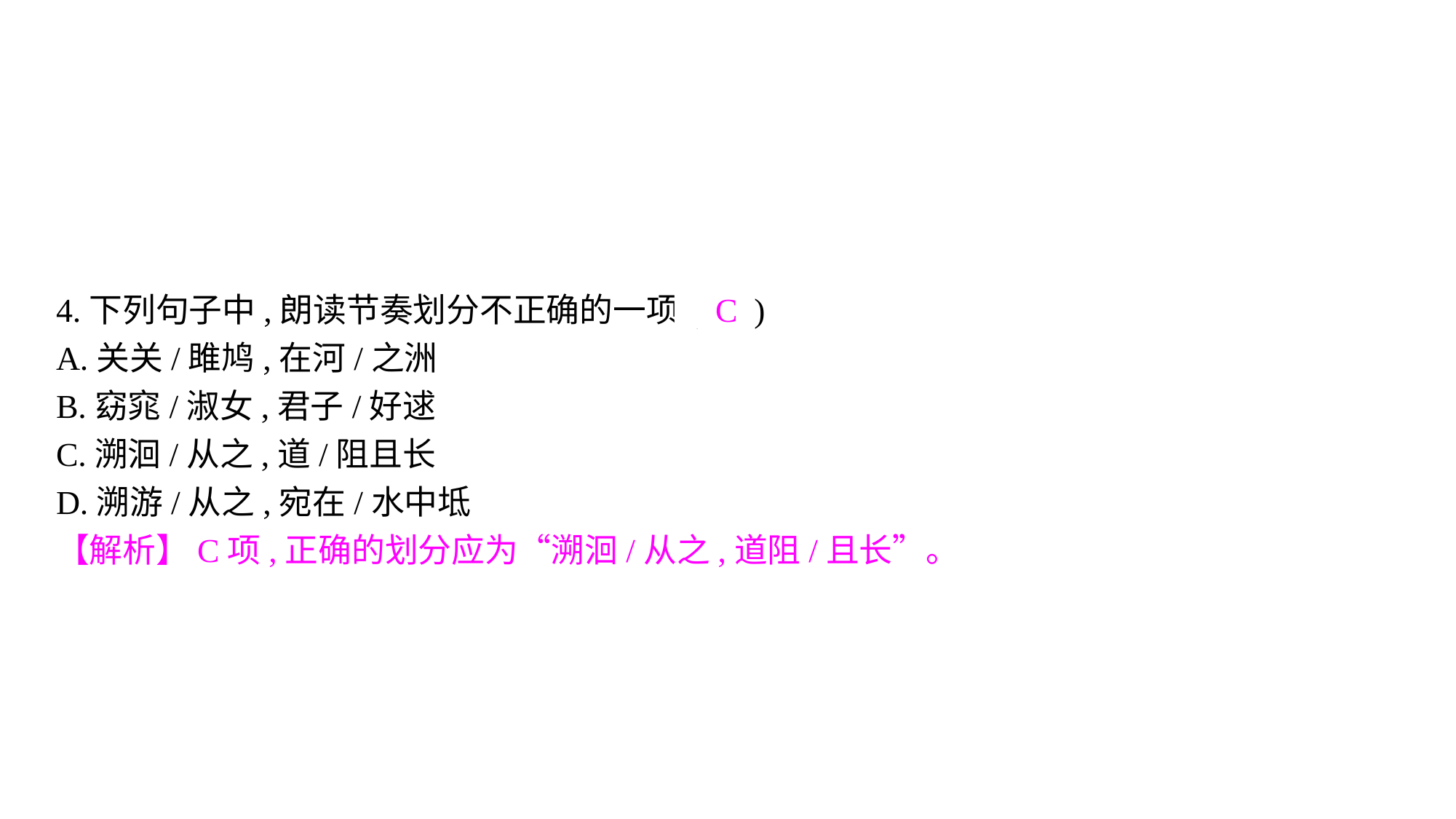

4.下列句子中,朗读节奏划分不正确的一项(  C  )
A.关关/雎鸠,在河/之洲
B.窈窕/淑女,君子/好逑
C.溯洄/从之,道/阻且长
D.溯游/从之,宛在/水中坻
【解析】C项,正确的划分应为“溯洄/从之,道阻/且长”。